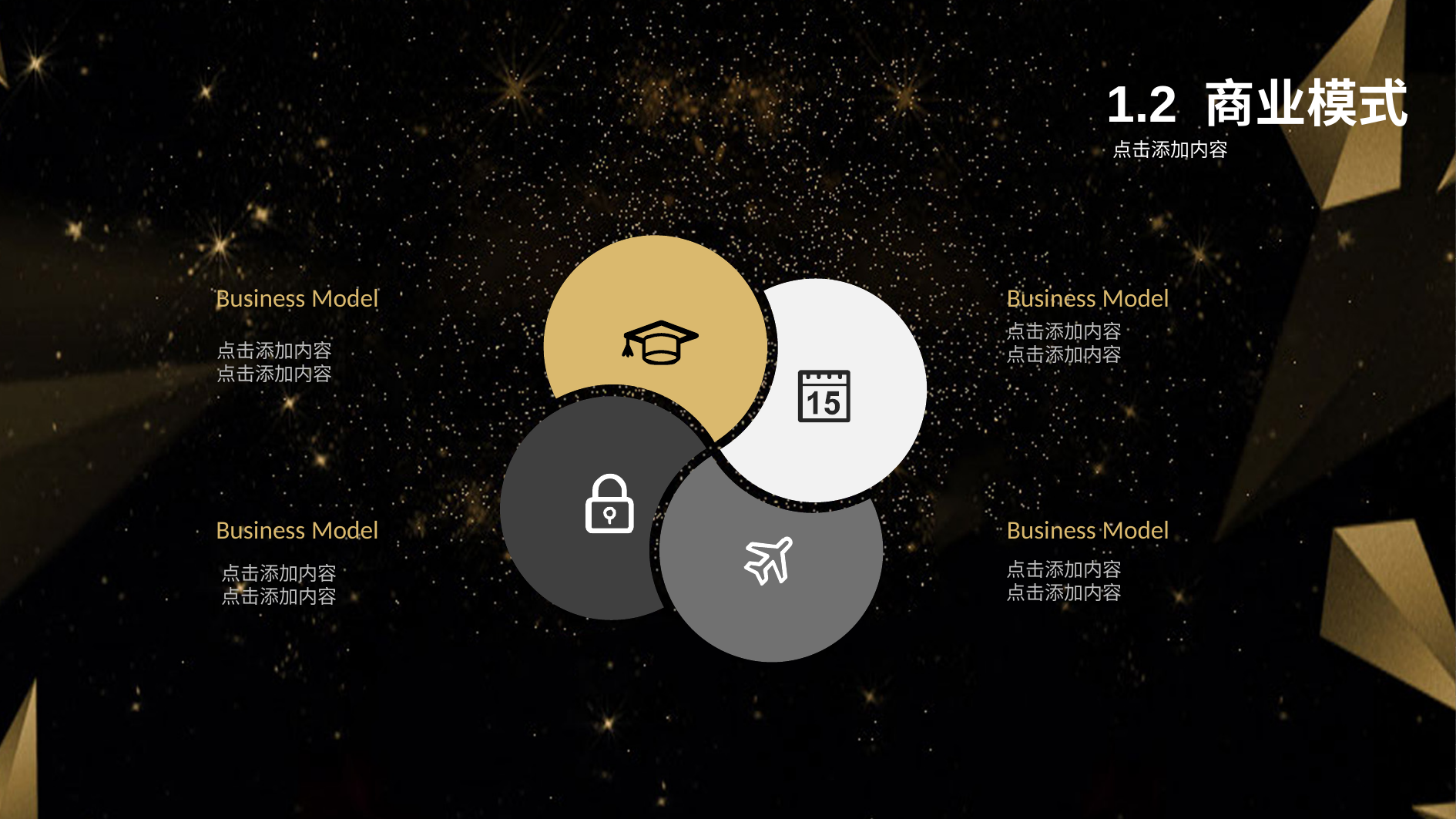

1.2 商业模式
点击添加内容

Business Model
Business Model
点击添加内容
点击添加内容

点击添加内容
点击添加内容

Business Model
Business Model

点击添加内容
点击添加内容

点击添加内容
点击添加内容